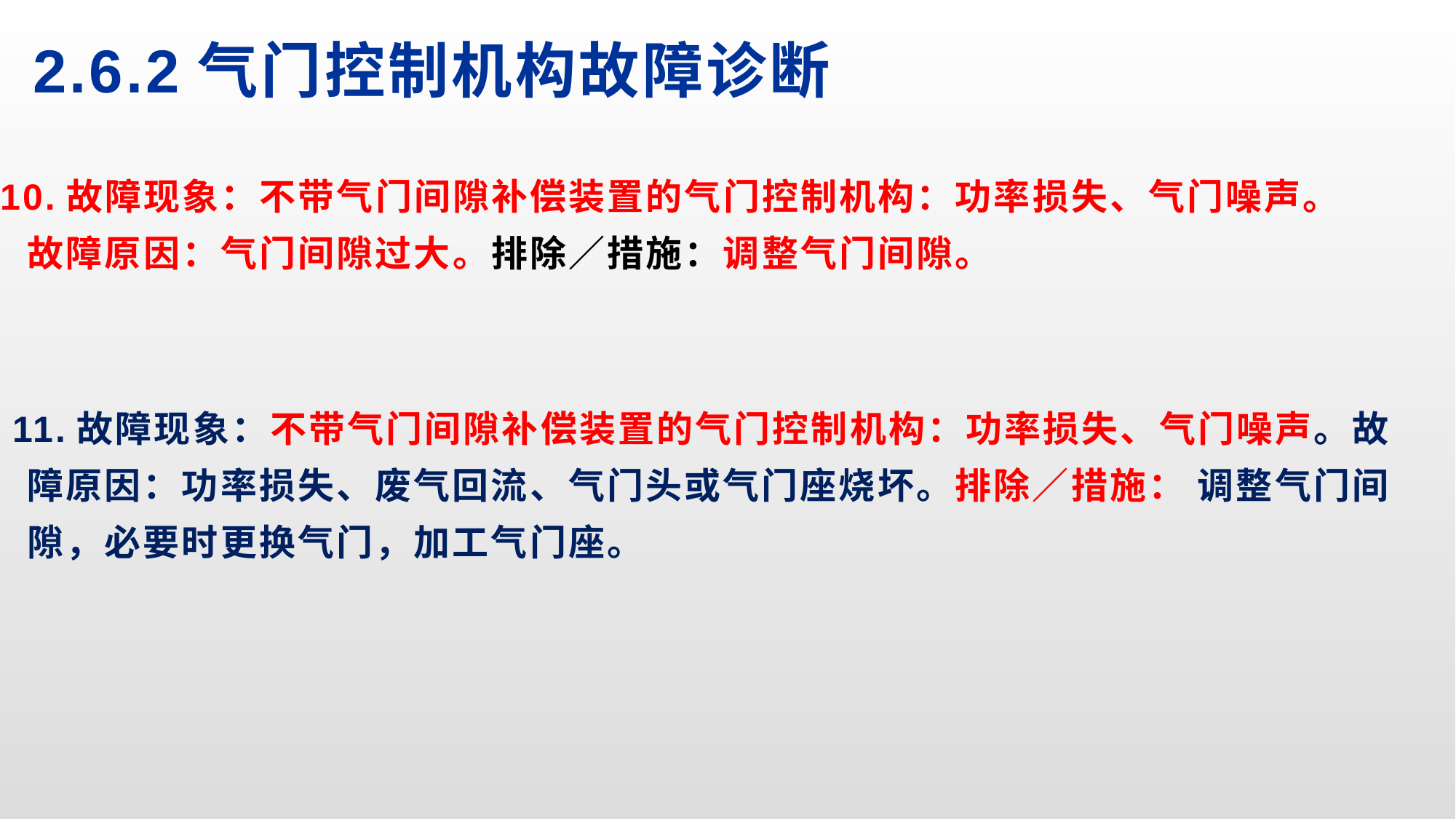

# 2.6.2气门控制机构故障诊断
10.故障现象：不带气门间隙补偿装置的气门控制机构：功率损失、气门噪声。故障原因：气门间隙过大。排除／措施：调整气门间隙。

 11.故障现象：不带气门间隙补偿装置的气门控制机构：功率损失、气门噪声。故障原因：功率损失、废气回流、气门头或气门座烧坏。排除／措施： 调整气门间隙，必要时更换气门，加工气门座。